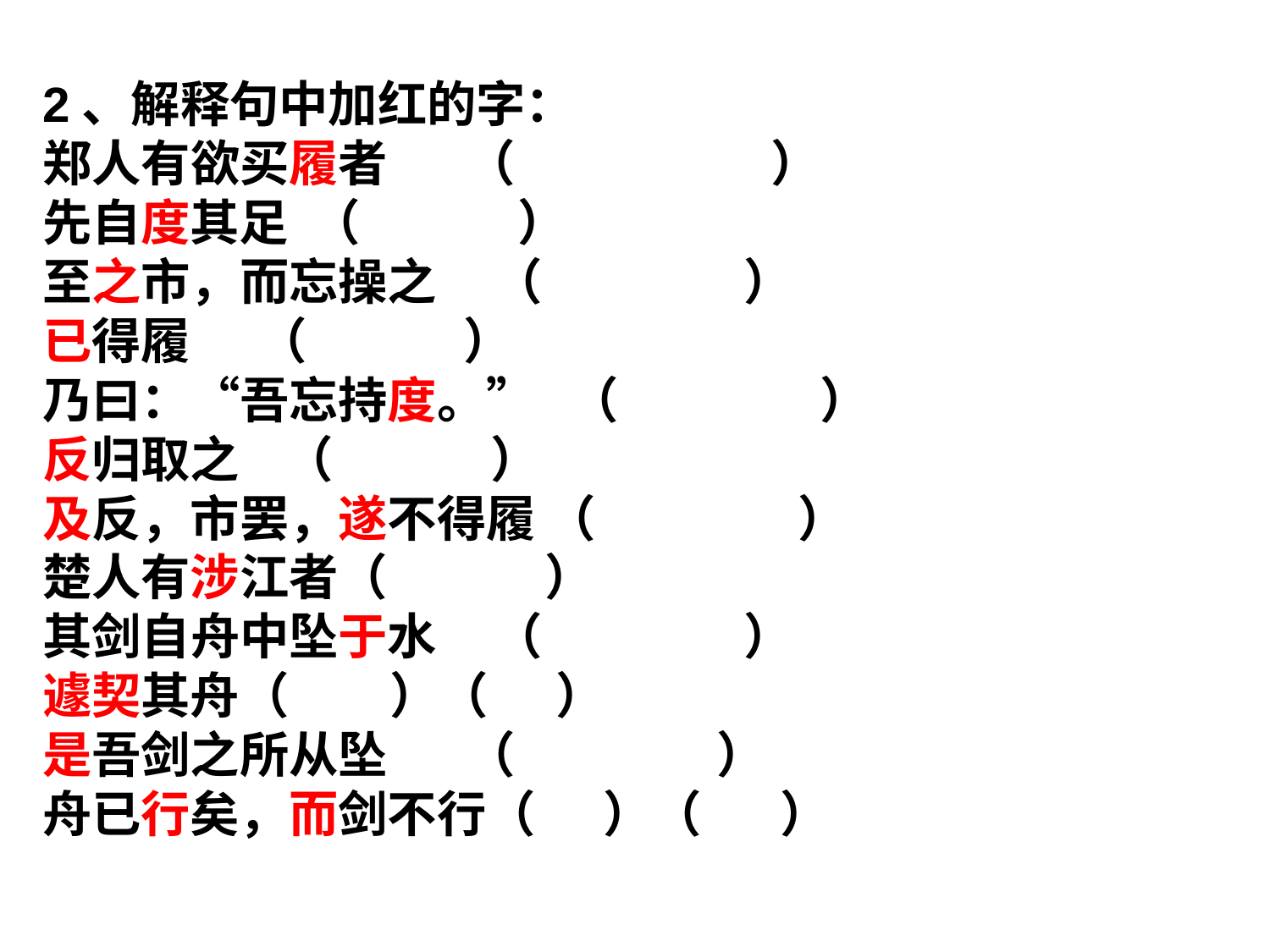

2、解释句中加红的字：
郑人有欲买履者       （　　              ）
先自度其足  （              ）
至之市，而忘操之     （                  ）
已得履      （              ）
乃曰：“吾忘持度。”   （                  ）
反归取之    （              ）
及反，市罢，遂不得履 （                  ）
楚人有涉江者（              ）
其剑自舟中坠于水     （                  ）
遽契其舟（         ）（      ）
是吾剑之所从坠       （                  ）
舟已行矣，而剑不行（      ）（       ）